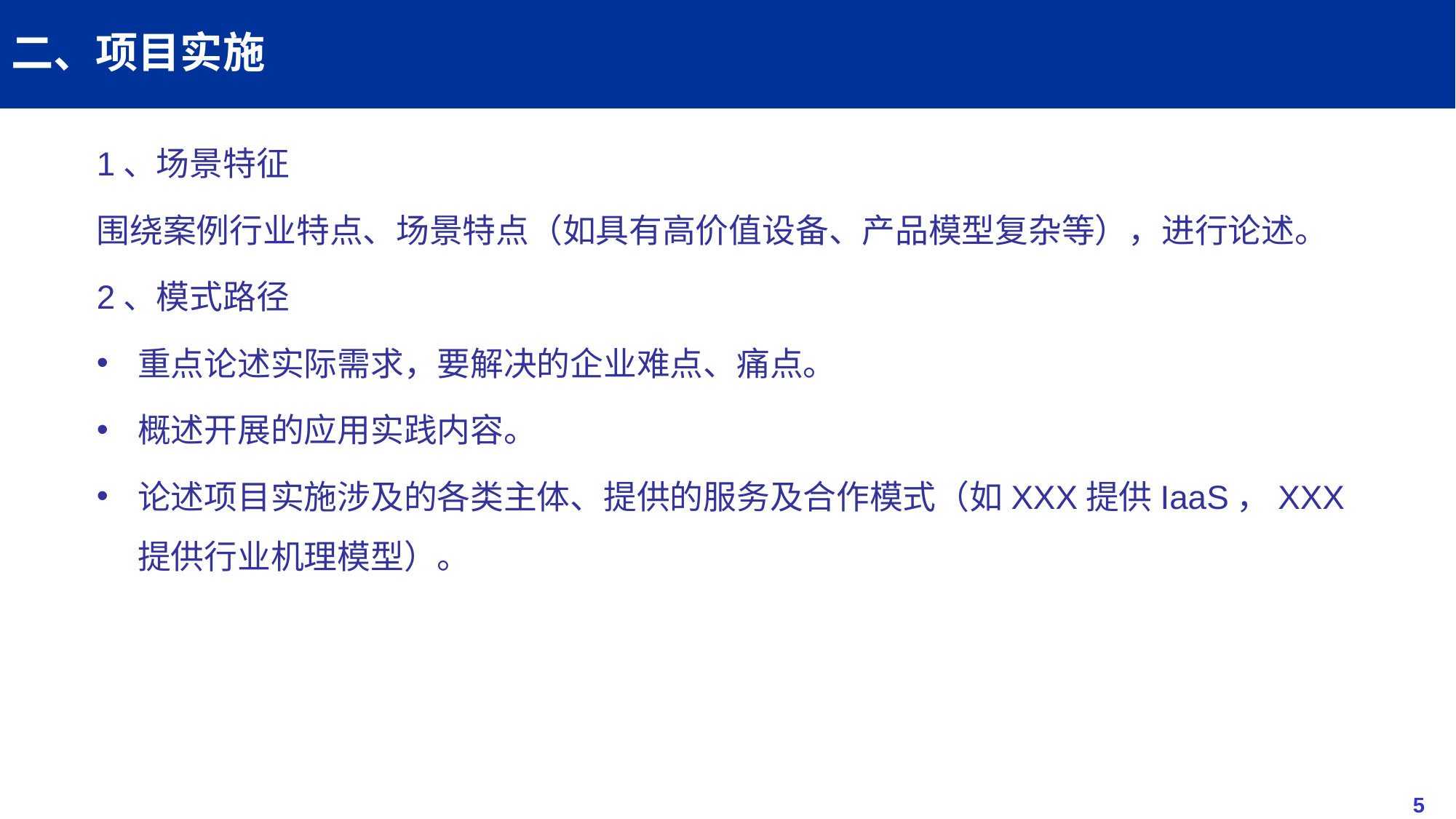

# 二、项目实施
1、场景特征
围绕案例行业特点、场景特点（如具有高价值设备、产品模型复杂等），进行论述。
2、模式路径
重点论述实际需求，要解决的企业难点、痛点。
概述开展的应用实践内容。
论述项目实施涉及的各类主体、提供的服务及合作模式（如XXX提供IaaS，XXX提供行业机理模型）。